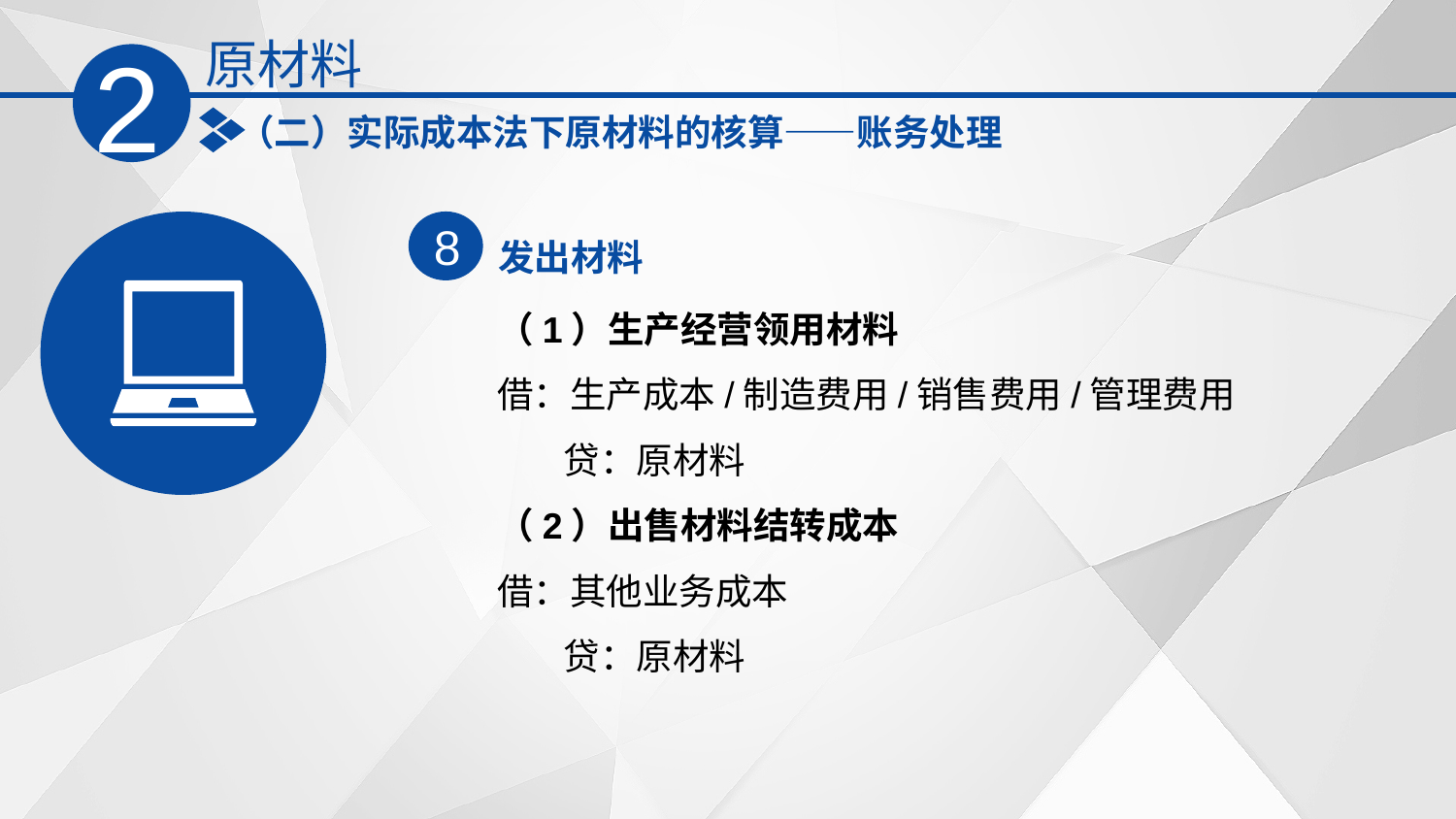

原材料
2

（二）实际成本法下原材料的核算——账务处理

发出材料
8

（1）生产经营领用材料
借：生产成本/制造费用/销售费用/管理费用
       贷：原材料
（2）出售材料结转成本
借：其他业务成本
       贷：原材料